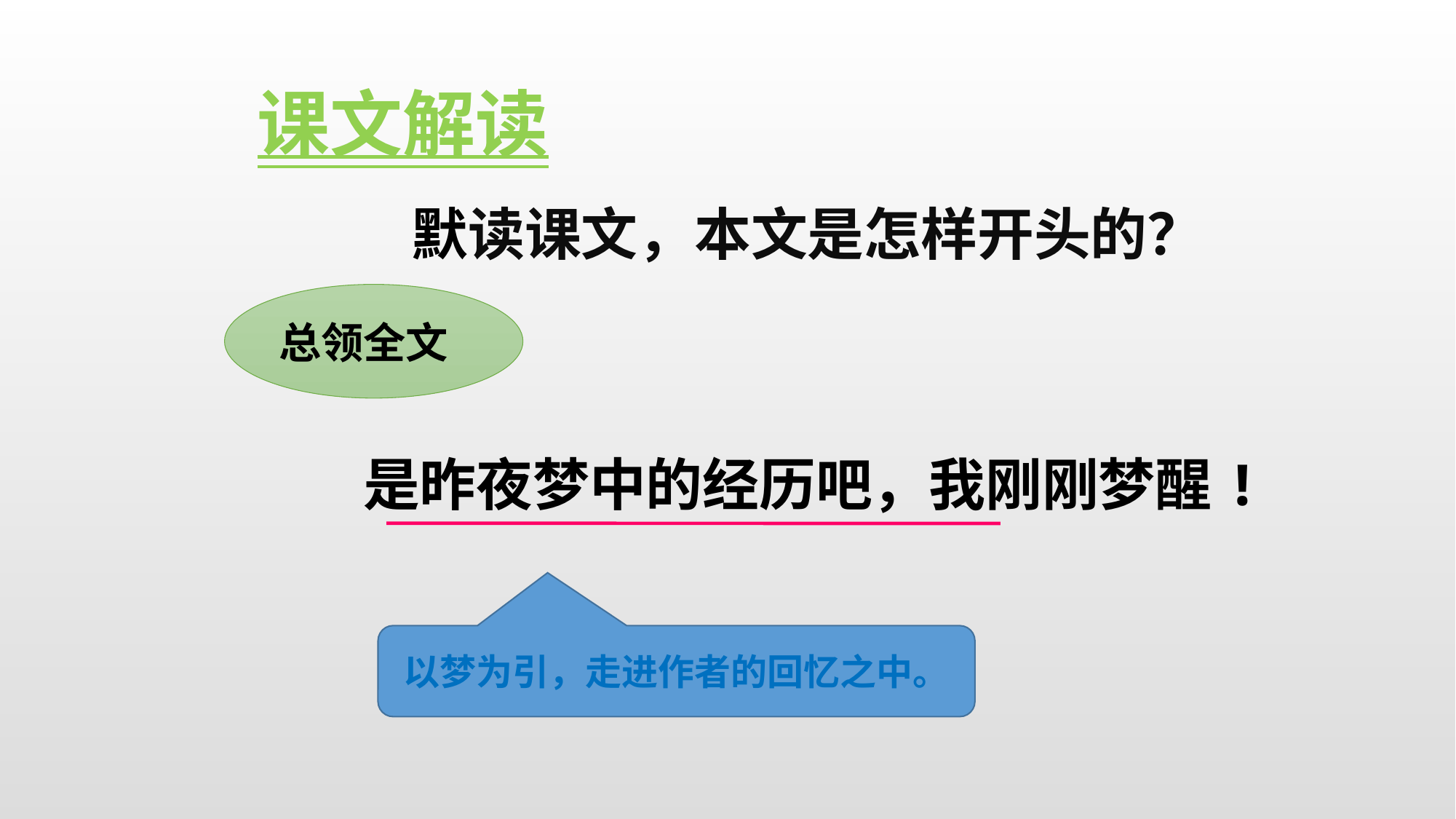

课文解读
      默读课文，本文是怎样开头的？
总领全文
是昨夜梦中的经历吧，我刚刚梦醒!
以梦为引，走进作者的回忆之中。